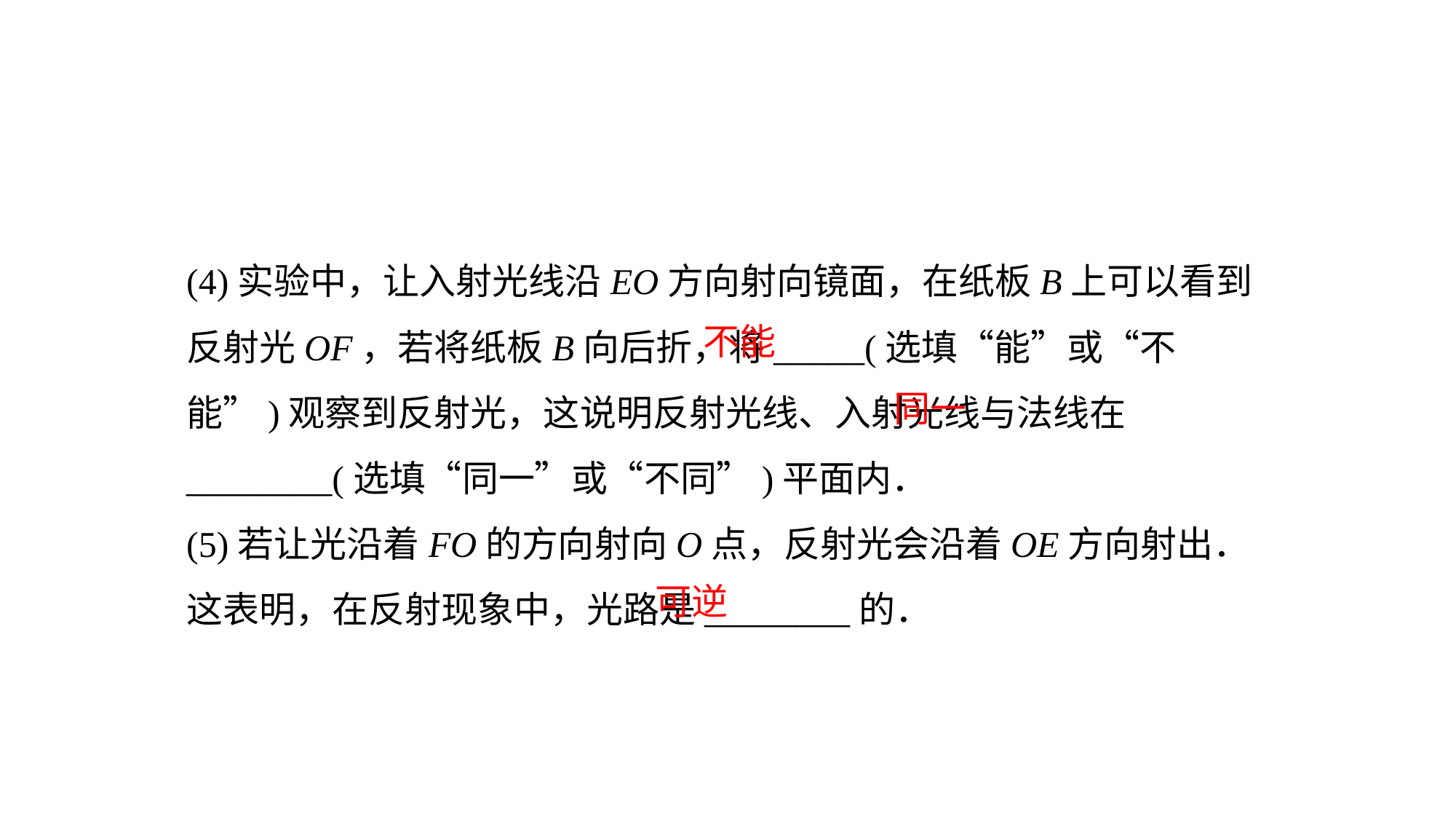

(4)实验中，让入射光线沿EO方向射向镜面，在纸板B上可以看到反射光OF，若将纸板B向后折，将_____(选填“能”或“不能”)观察到反射光，这说明反射光线、入射光线与法线在________(选填“同一”或“不同”)平面内．
(5)若让光沿着FO的方向射向O点，反射光会沿着OE方向射出．这表明，在反射现象中，光路是________的．
不能
同一
可逆